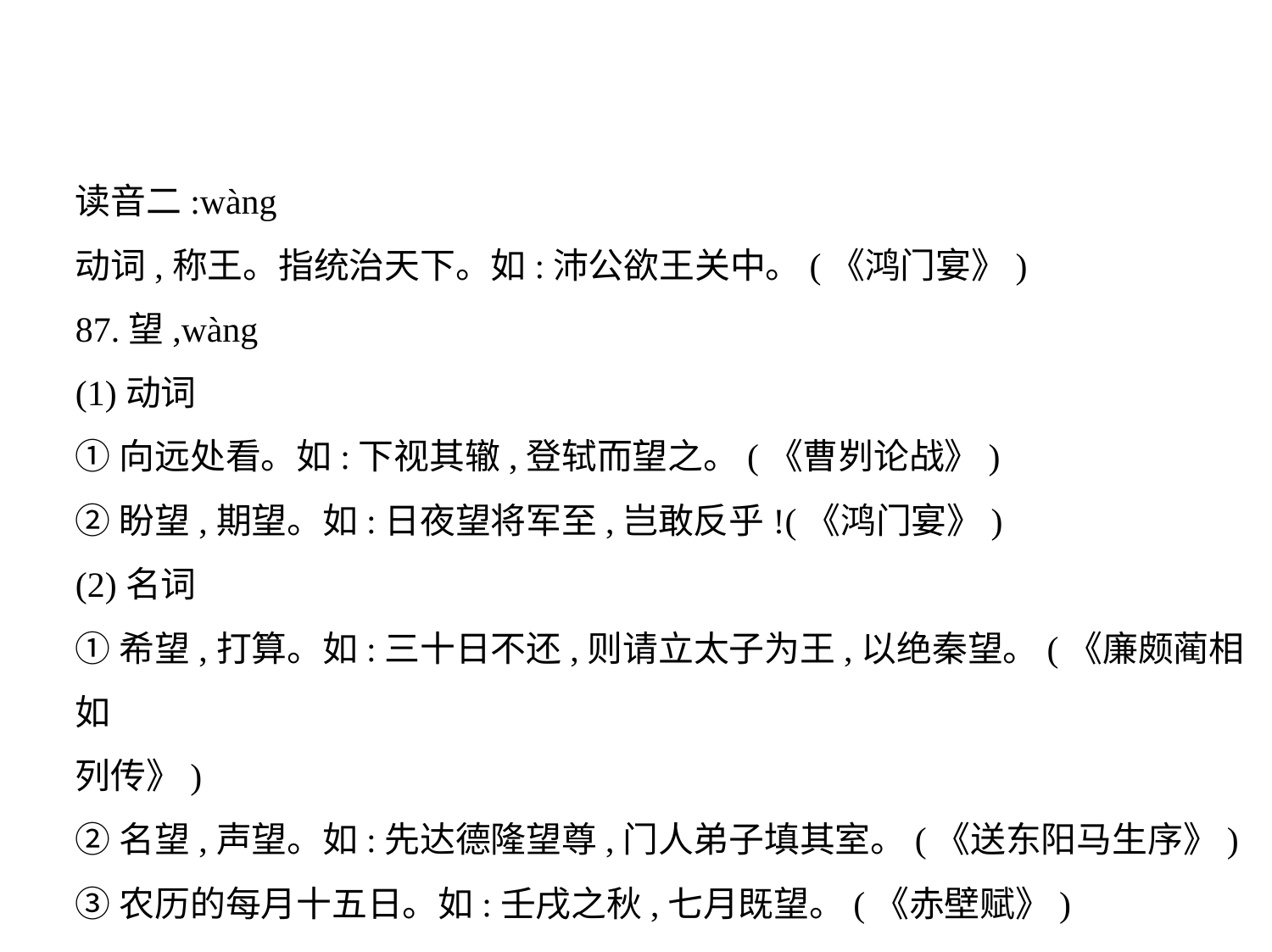

读音二:wàng
动词,称王。指统治天下。如:沛公欲王关中。(《鸿门宴》)
87.望,wàng
(1)动词
①向远处看。如:下视其辙,登轼而望之。(《曹刿论战》)
②盼望,期望。如:日夜望将军至,岂敢反乎!(《鸿门宴》)
(2)名词
①希望,打算。如:三十日不还,则请立太子为王,以绝秦望。(《廉颇蔺相如
列传》)
②名望,声望。如:先达德隆望尊,门人弟子填其室。(《送东阳马生序》)
③农历的每月十五日。如:壬戌之秋,七月既望。(《赤壁赋》)